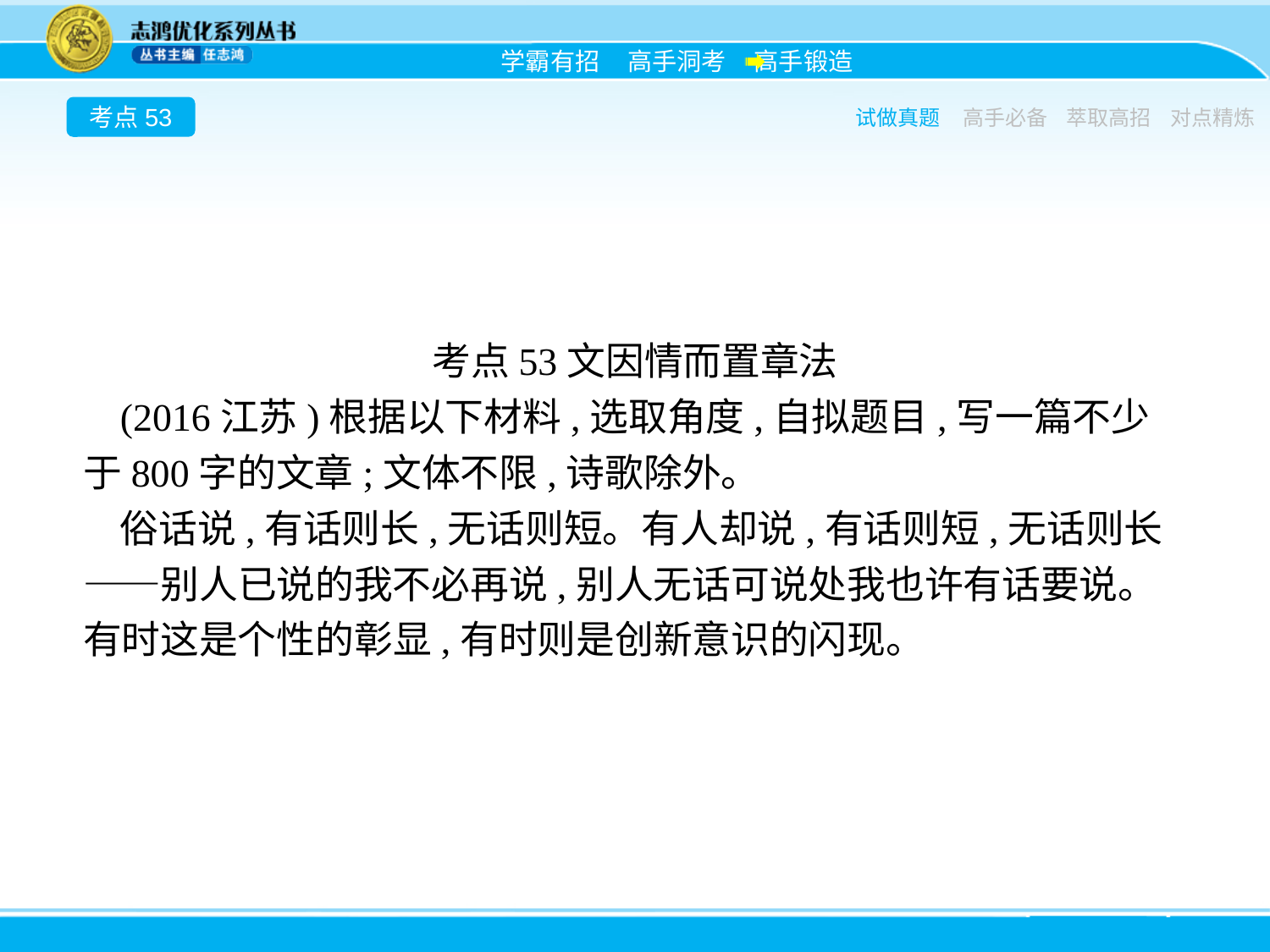

考点53
试做真题
高手必备
萃取高招
对点精炼
考点53文因情而置章法
(2016江苏)根据以下材料,选取角度,自拟题目,写一篇不少于800字的文章;文体不限,诗歌除外。
俗话说,有话则长,无话则短。有人却说,有话则短,无话则长——别人已说的我不必再说,别人无话可说处我也许有话要说。有时这是个性的彰显,有时则是创新意识的闪现。